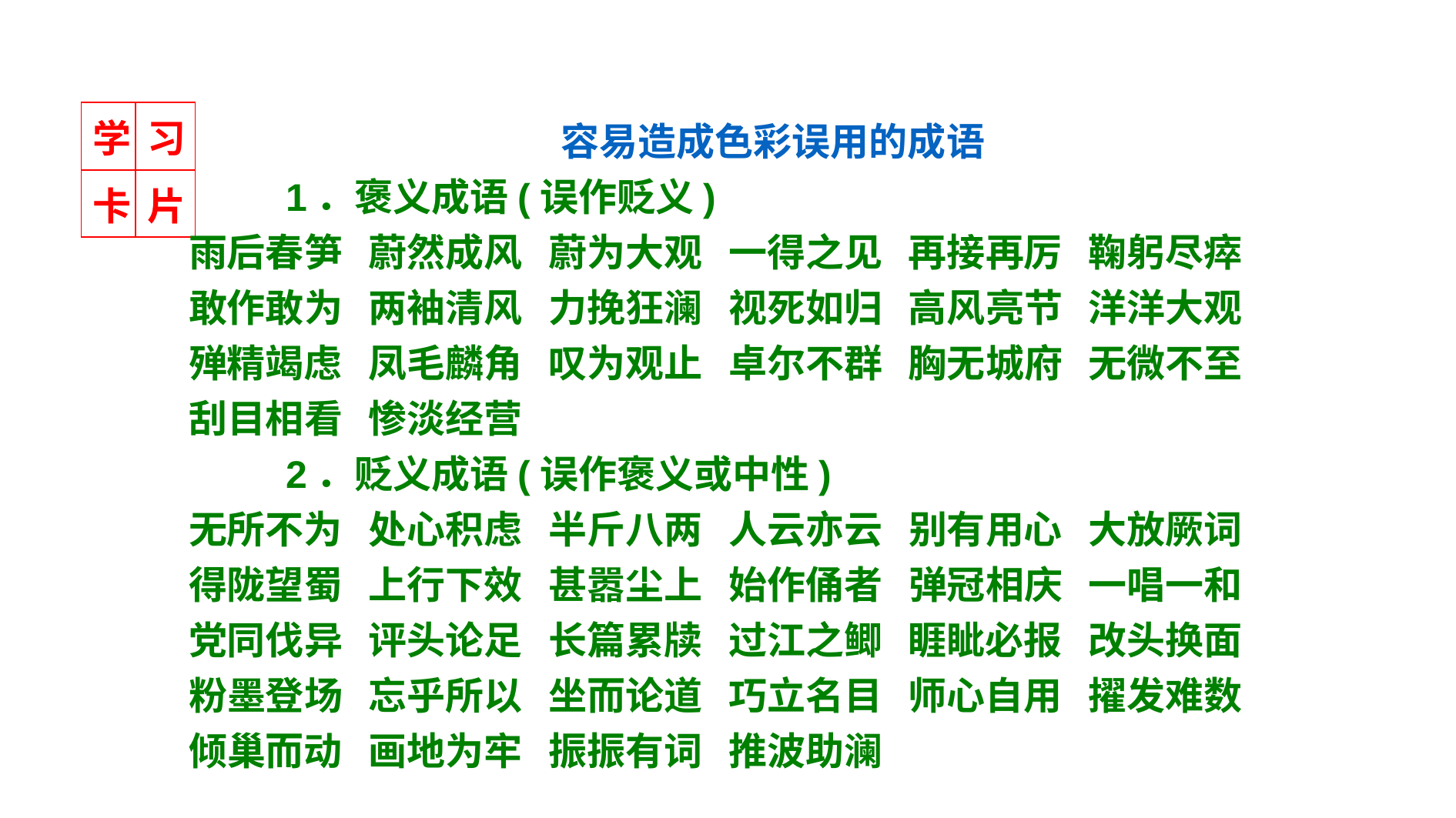

| 学 | 习 |
| --- | --- |
| 卡 | 片 |
容易造成色彩误用的成语
         1．褒义成语(误作贬义)
雨后春笋   蔚然成风   蔚为大观   一得之见   再接再厉   鞠躬尽瘁
敢作敢为   两袖清风   力挽狂澜   视死如归   高风亮节   洋洋大观
殚精竭虑   凤毛麟角   叹为观止   卓尔不群   胸无城府   无微不至
刮目相看   惨淡经营
         2．贬义成语(误作褒义或中性)
无所不为   处心积虑   半斤八两   人云亦云   别有用心   大放厥词
得陇望蜀   上行下效   甚嚣尘上   始作俑者   弹冠相庆   一唱一和
党同伐异   评头论足   长篇累牍   过江之鲫   睚眦必报   改头换面
粉墨登场   忘乎所以   坐而论道   巧立名目   师心自用   擢发难数
倾巢而动   画地为牢   振振有词   推波助澜